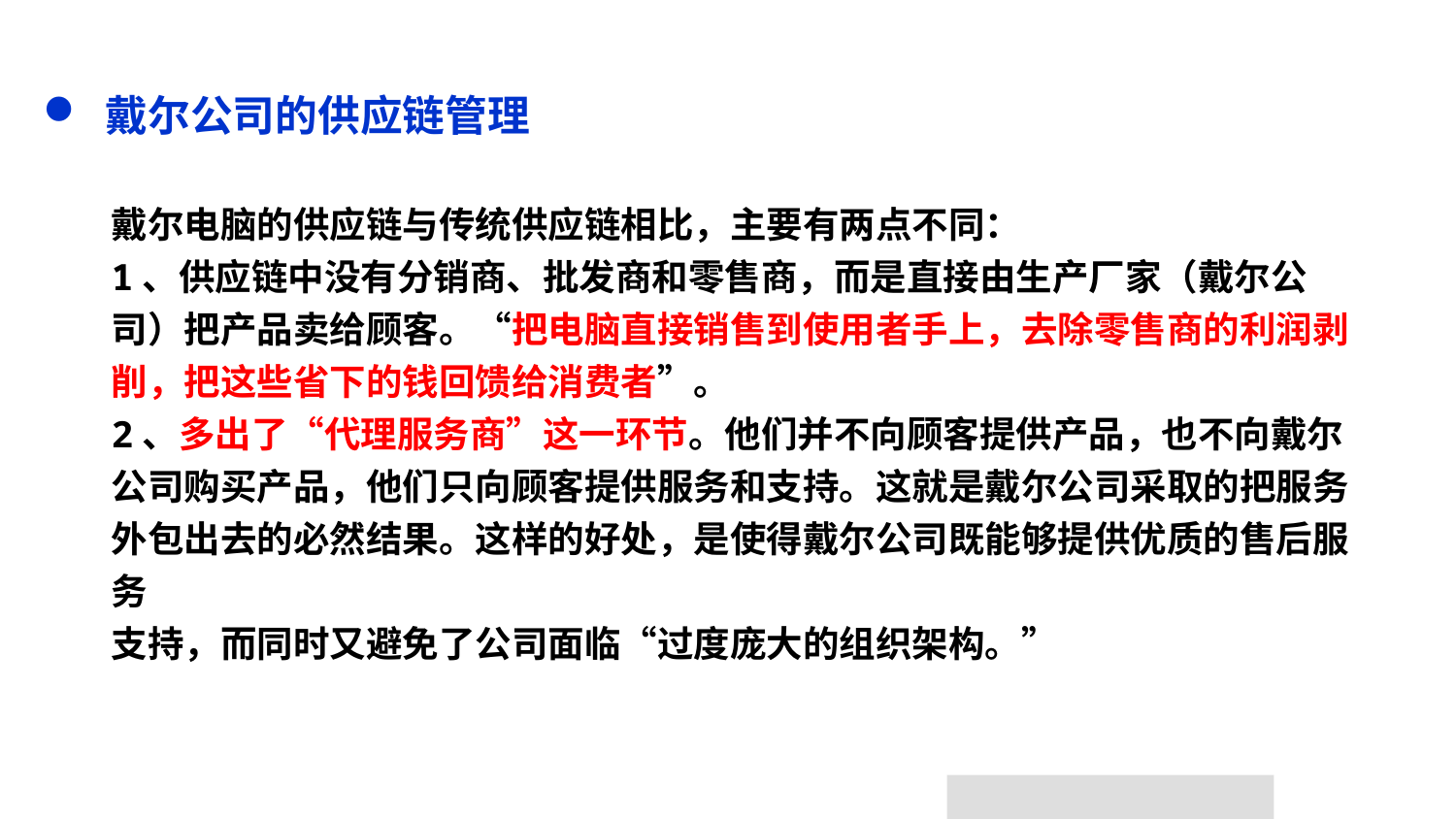

戴尔公司的供应链管理
戴尔电脑的供应链与传统供应链相比，主要有两点不同：
1、供应链中没有分销商、批发商和零售商，而是直接由生产厂家（戴尔公司）把产品卖给顾客。“把电脑直接销售到使用者手上，去除零售商的利润剥削，把这些省下的钱回馈给消费者”。
2、多出了“代理服务商”这一环节。他们并不向顾客提供产品，也不向戴尔公司购买产品，他们只向顾客提供服务和支持。这就是戴尔公司采取的把服务外包出去的必然结果。这样的好处，是使得戴尔公司既能够提供优质的售后服务
支持，而同时又避免了公司面临“过度庞大的组织架构。”